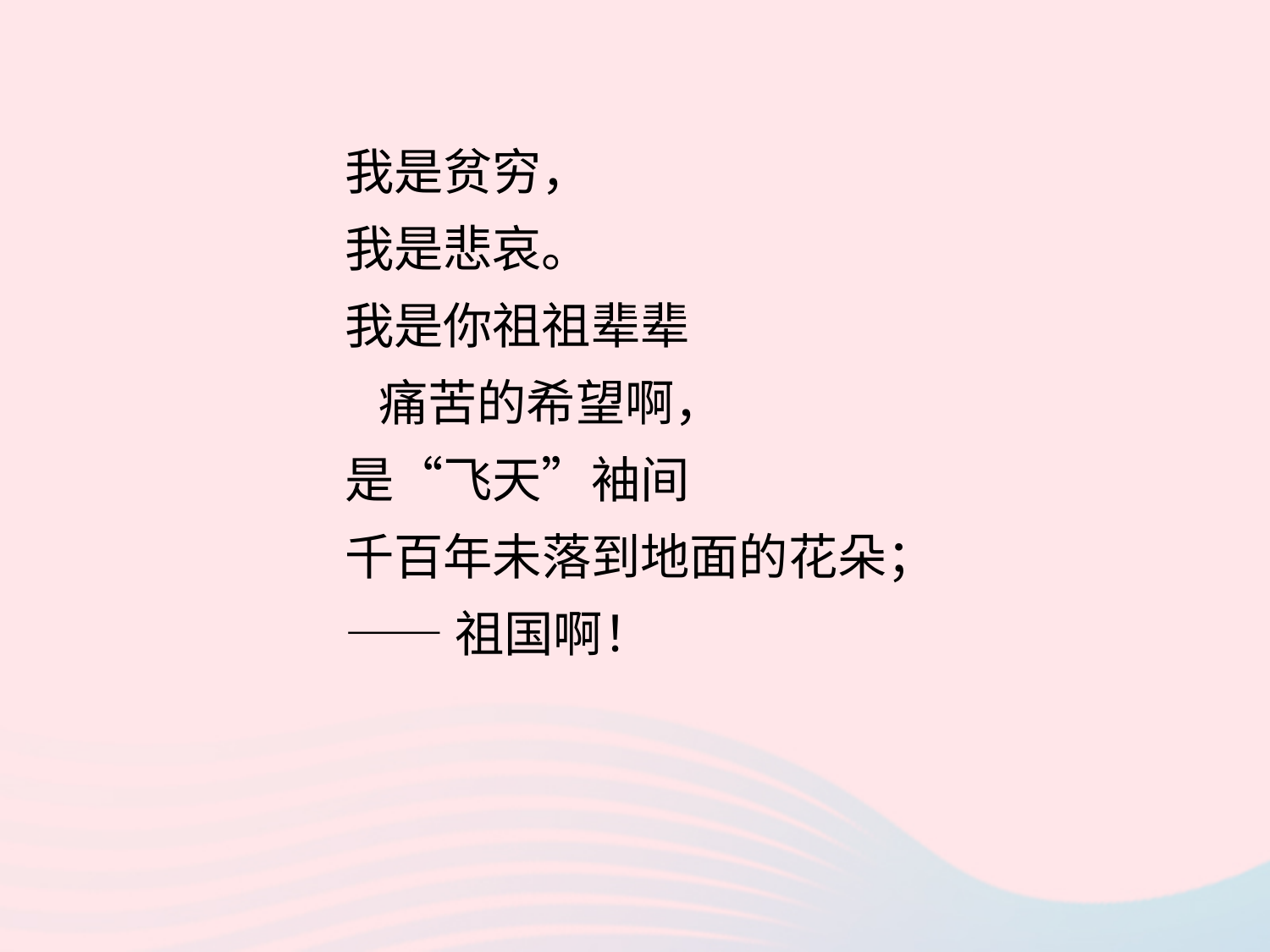

我是贫穷，
我是悲哀。
我是你祖祖辈辈
  痛苦的希望啊，
是“飞天”袖间
千百年未落到地面的花朵；
——祖国啊！